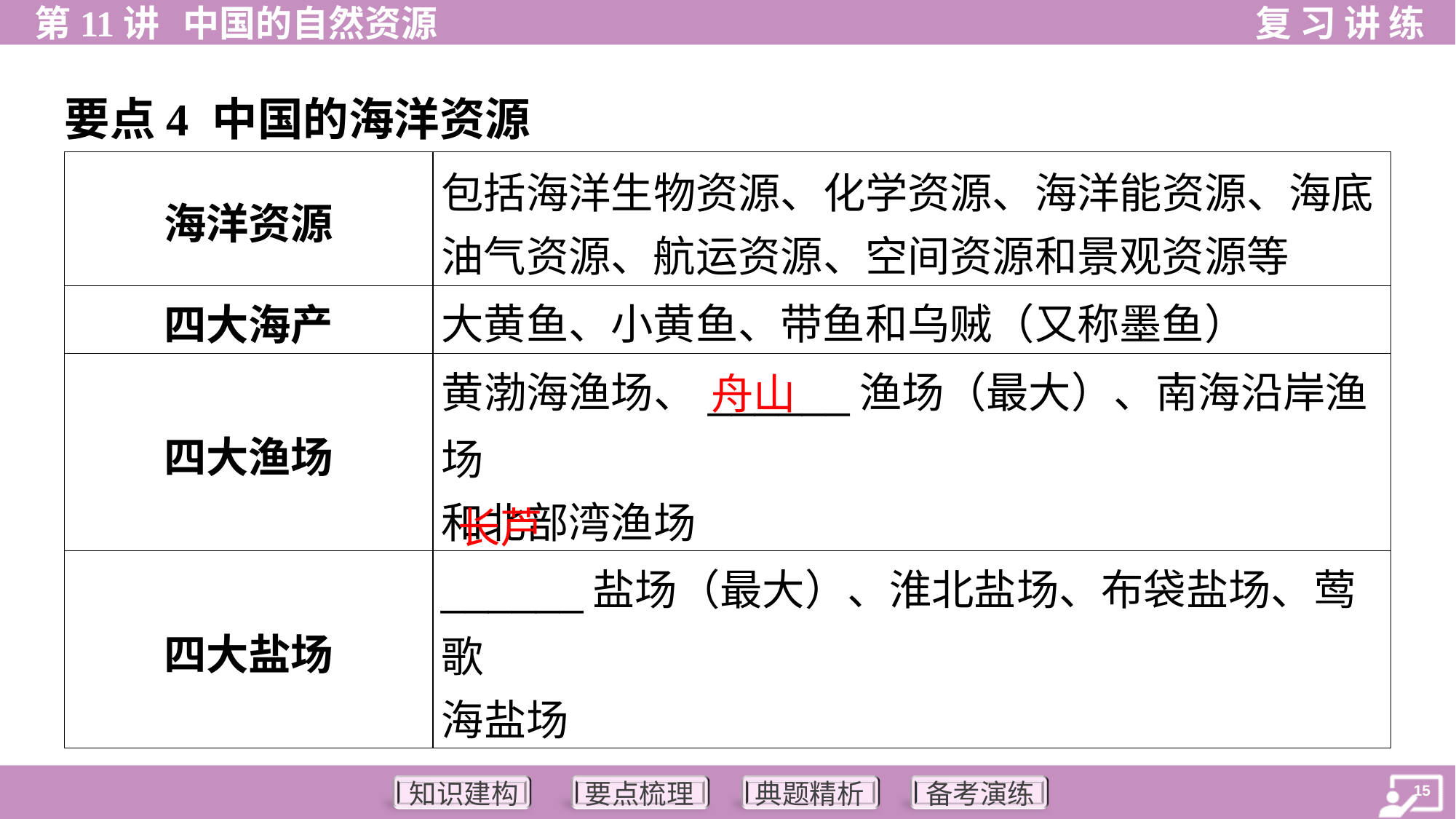

要点4 中国的海洋资源
| 海洋资源 | 包括海洋生物资源、化学资源、海洋能资源、海底 油气资源、航运资源、空间资源和景观资源等 |
| --- | --- |
| 四大海产 | 大黄鱼、小黄鱼、带鱼和乌贼（又称墨鱼） |
| 四大渔场 | 黄渤海渔场、\_\_\_\_\_\_渔场（最大）、南海沿岸渔场 和北部湾渔场 |
| 四大盐场 | \_\_\_\_\_\_盐场（最大）、淮北盐场、布袋盐场、莺歌 海盐场 |
舟山
长芦